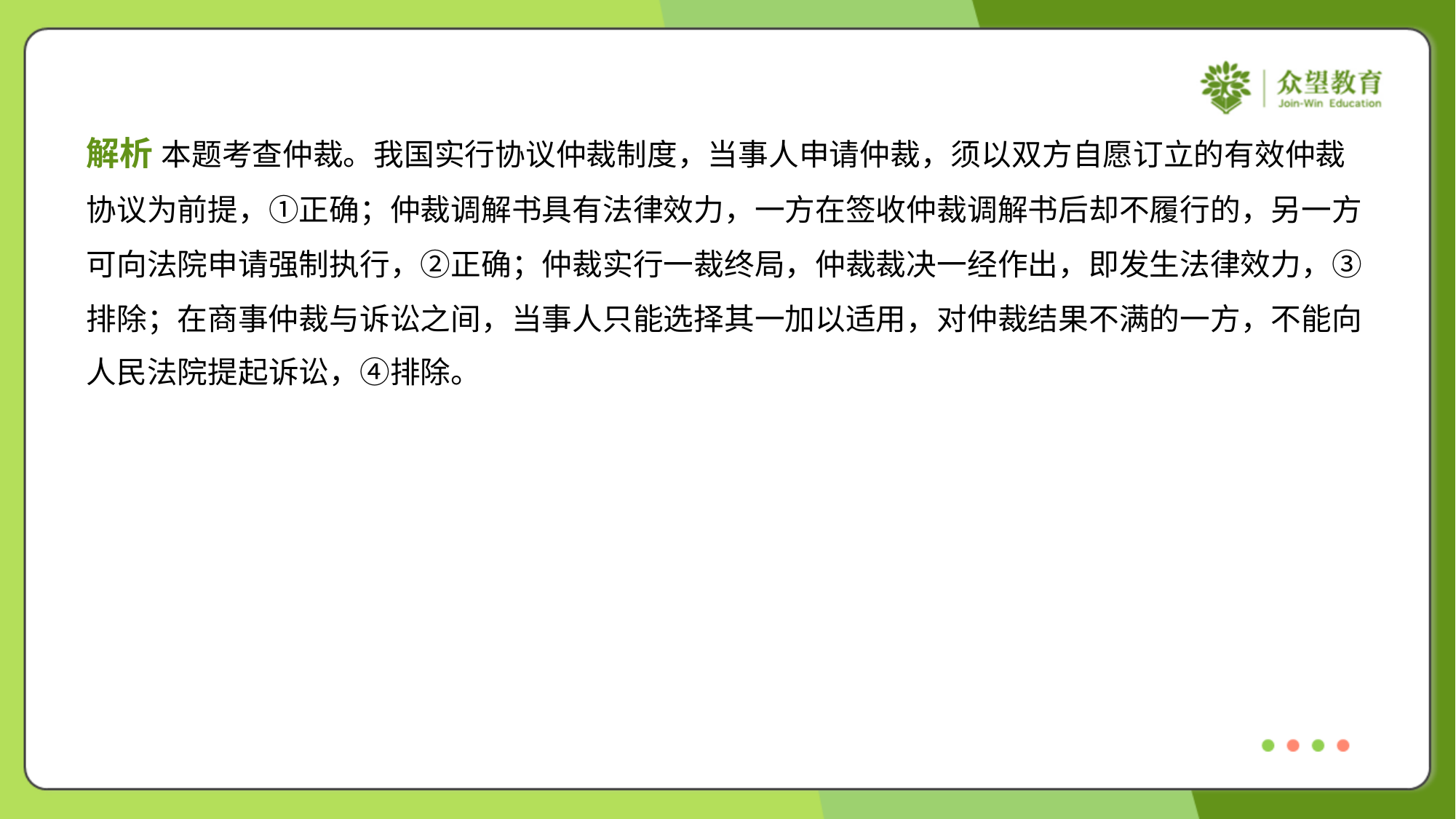

解析 本题考查仲裁。我国实行协议仲裁制度，当事人申请仲裁，须以双方自愿订立的有效仲裁
协议为前提，①正确；仲裁调解书具有法律效力，一方在签收仲裁调解书后却不履行的，另一方
可向法院申请强制执行，②正确；仲裁实行一裁终局，仲裁裁决一经作出，即发生法律效力，③
排除；在商事仲裁与诉讼之间，当事人只能选择其一加以适用，对仲裁结果不满的一方，不能向
人民法院提起诉讼，④排除。